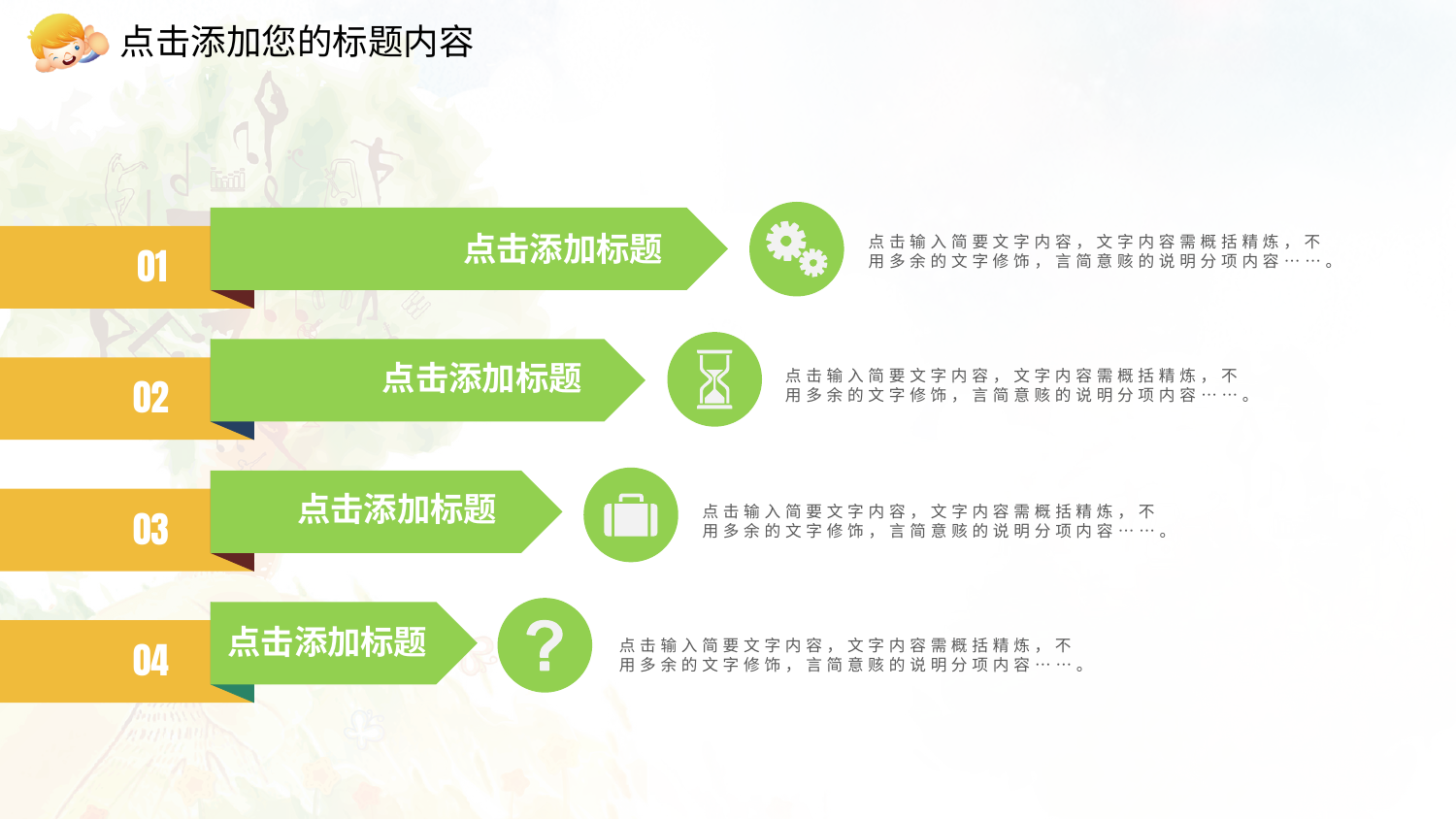

点击添加您的标题内容

点击添加标题

01
点击输入简要文字内容，文字内容需概括精炼，不用多余的文字修饰，言简意赅的说明分项内容……。

点击添加标题

02
点击输入简要文字内容，文字内容需概括精炼，不用多余的文字修饰，言简意赅的说明分项内容……。

点击添加标题

03
点击输入简要文字内容，文字内容需概括精炼，不用多余的文字修饰，言简意赅的说明分项内容……。

点击添加标题

04
点击输入简要文字内容，文字内容需概括精炼，不用多余的文字修饰，言简意赅的说明分项内容……。